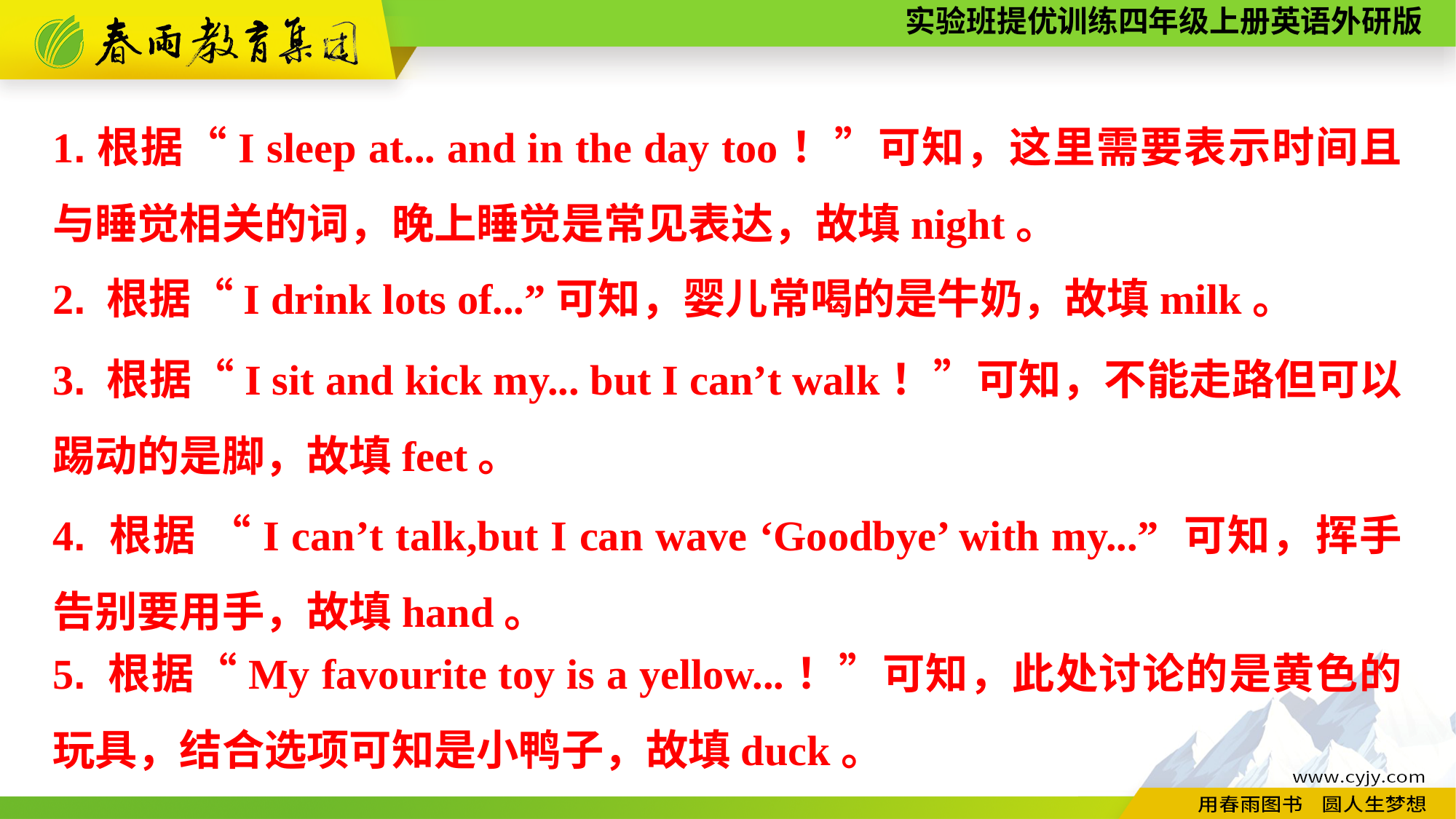

1.根据“I sleep at... and in the day too！”可知，这里需要表示时间且与睡觉相关的词，晚上睡觉是常见表达，故填night。
2. 根据“I drink lots of...”可知，婴儿常喝的是牛奶，故填milk。
3. 根据“I sit and kick my... but I can’t walk！”可知，不能走路但可以踢动的是脚，故填feet。
4. 根据 “I can’t talk,but I can wave ‘Goodbye’ with my...” 可知，挥手告别要用手，故填hand。
5. 根据“My favourite toy is a yellow...！”可知，此处讨论的是黄色的玩具，结合选项可知是小鸭子，故填duck。